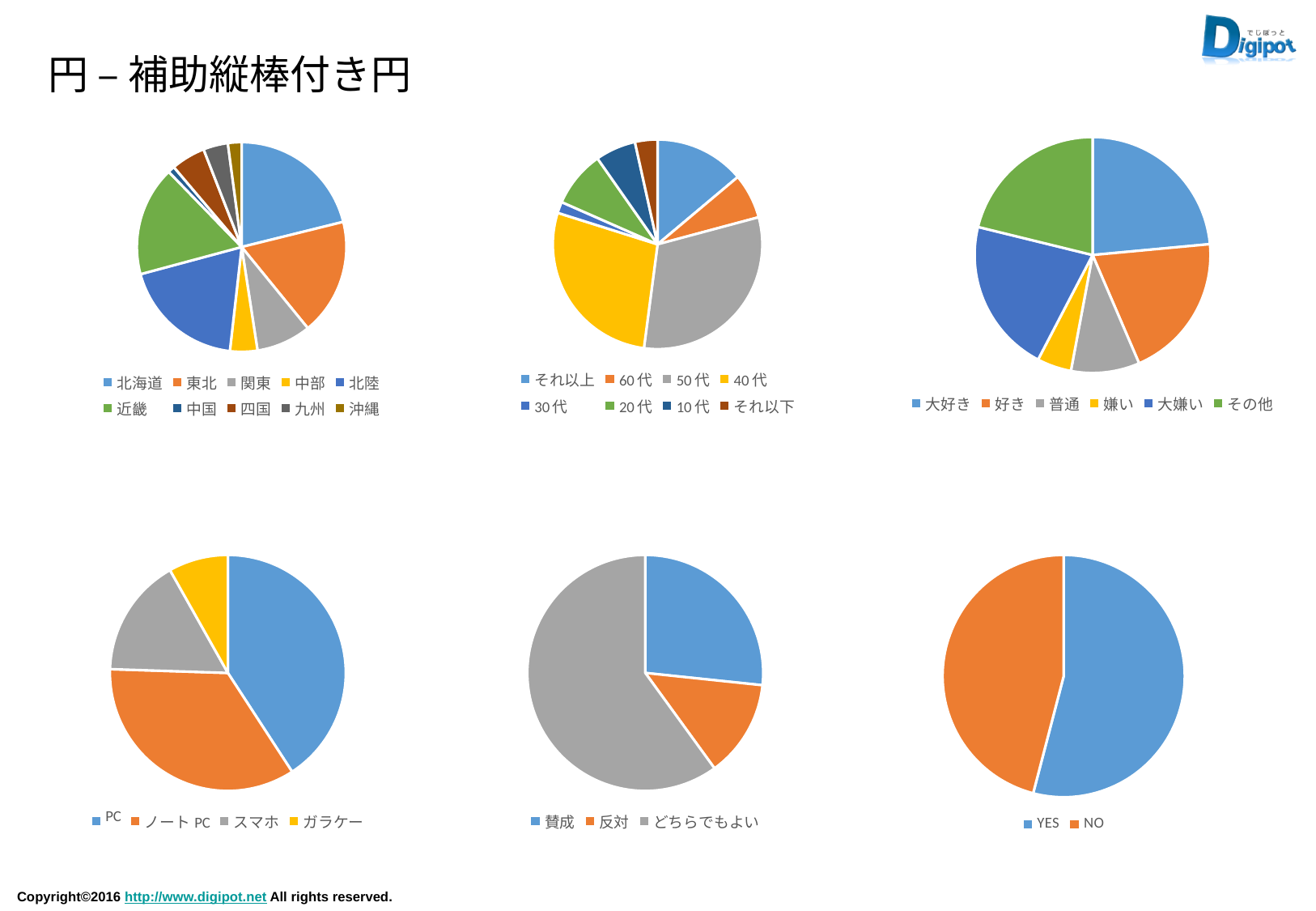

円 – 補助縦棒付き円

[unsupported chart]

[unsupported chart]

[unsupported chart]

[unsupported chart]

[unsupported chart]

[unsupported chart]